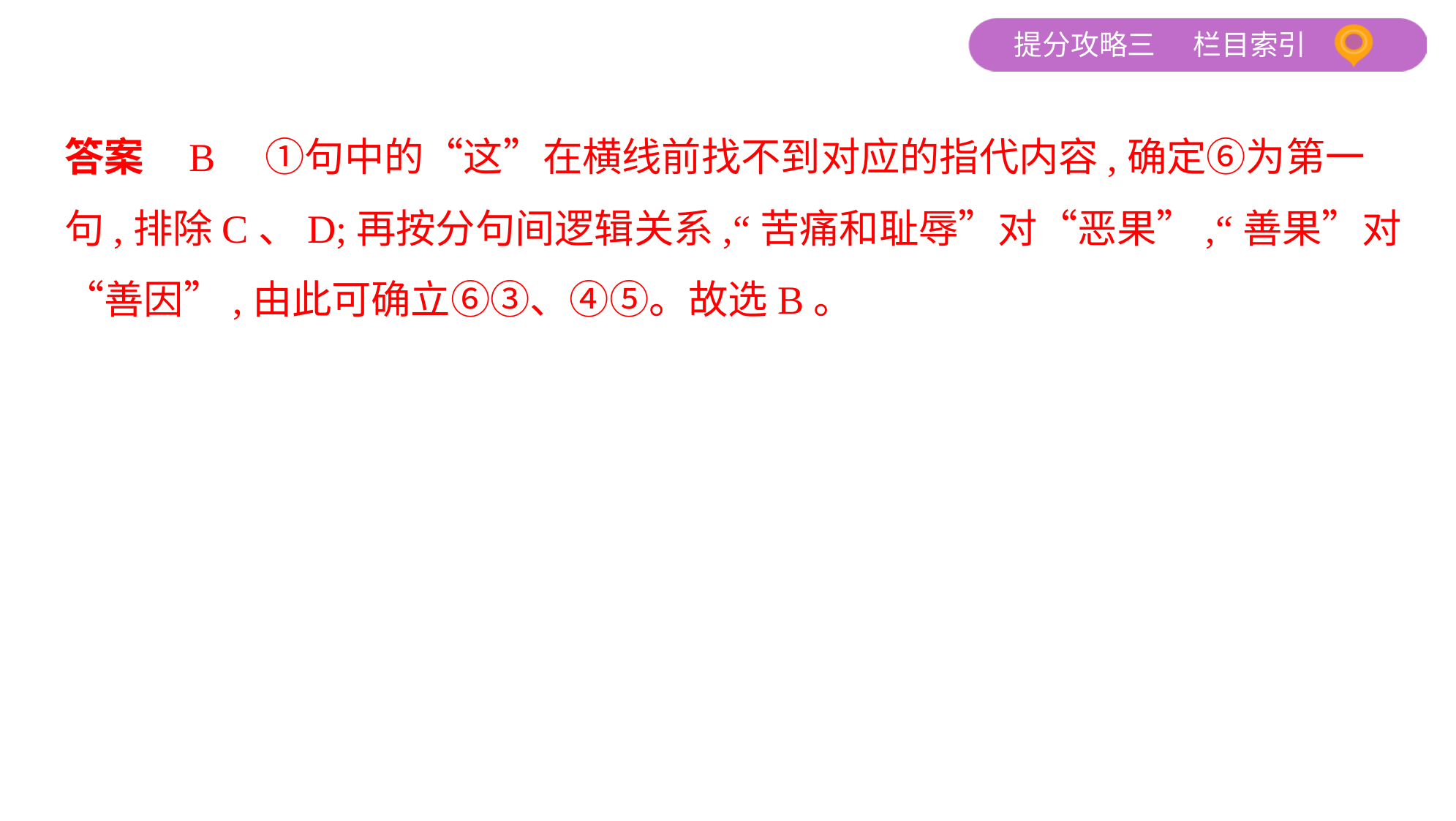

答案    B　①句中的“这”在横线前找不到对应的指代内容,确定⑥为第一
句,排除C、D;再按分句间逻辑关系,“苦痛和耻辱”对“恶果”,“善果”对
“善因”,由此可确立⑥③、④⑤。故选B。